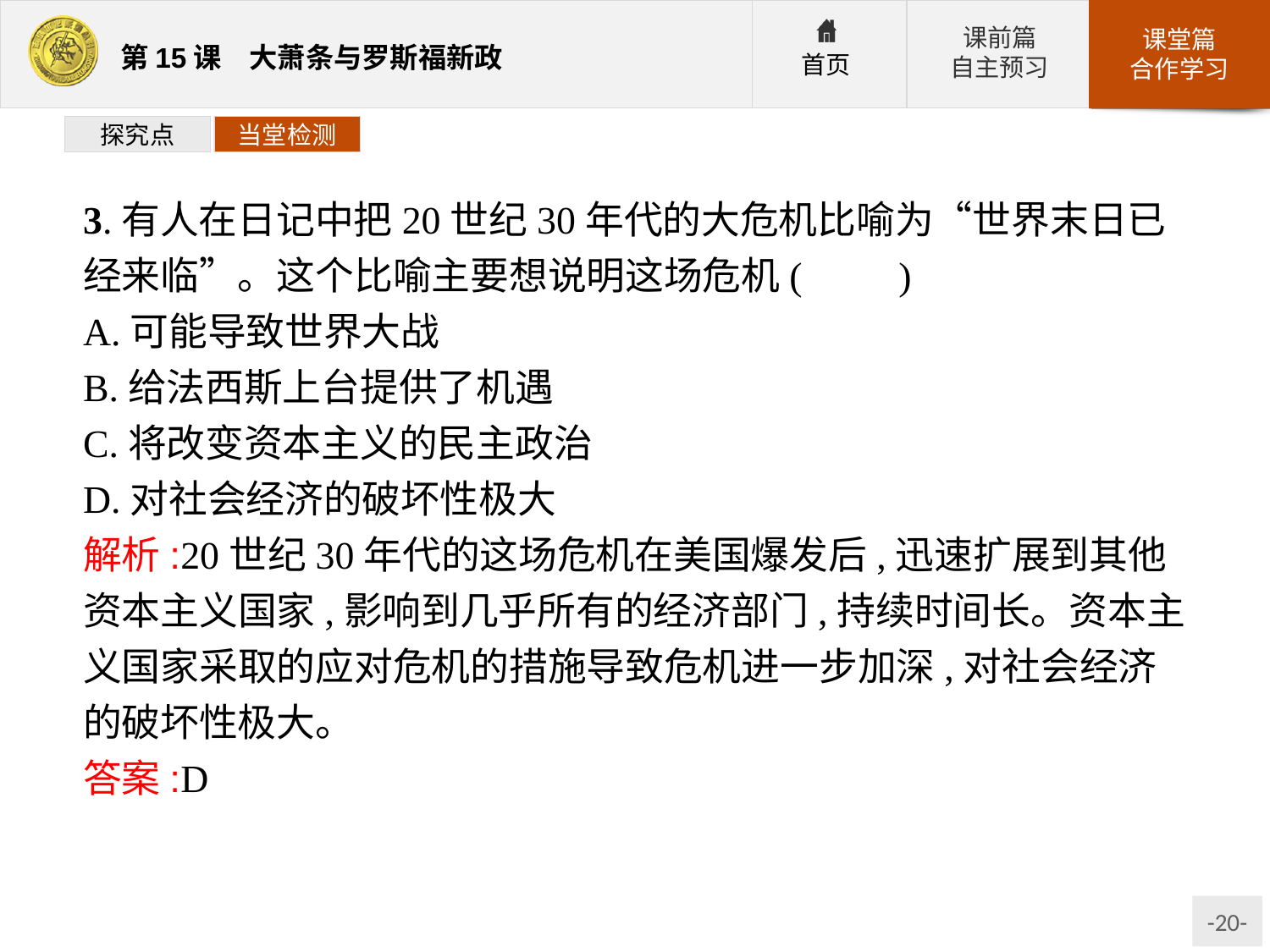

探究点
当堂检测
3.有人在日记中把20世纪30年代的大危机比喻为“世界末日已经来临”。这个比喻主要想说明这场危机(　　)
A.可能导致世界大战
B.给法西斯上台提供了机遇
C.将改变资本主义的民主政治
D.对社会经济的破坏性极大
解析:20世纪30年代的这场危机在美国爆发后,迅速扩展到其他资本主义国家,影响到几乎所有的经济部门,持续时间长。资本主义国家采取的应对危机的措施导致危机进一步加深,对社会经济的破坏性极大。
答案:D